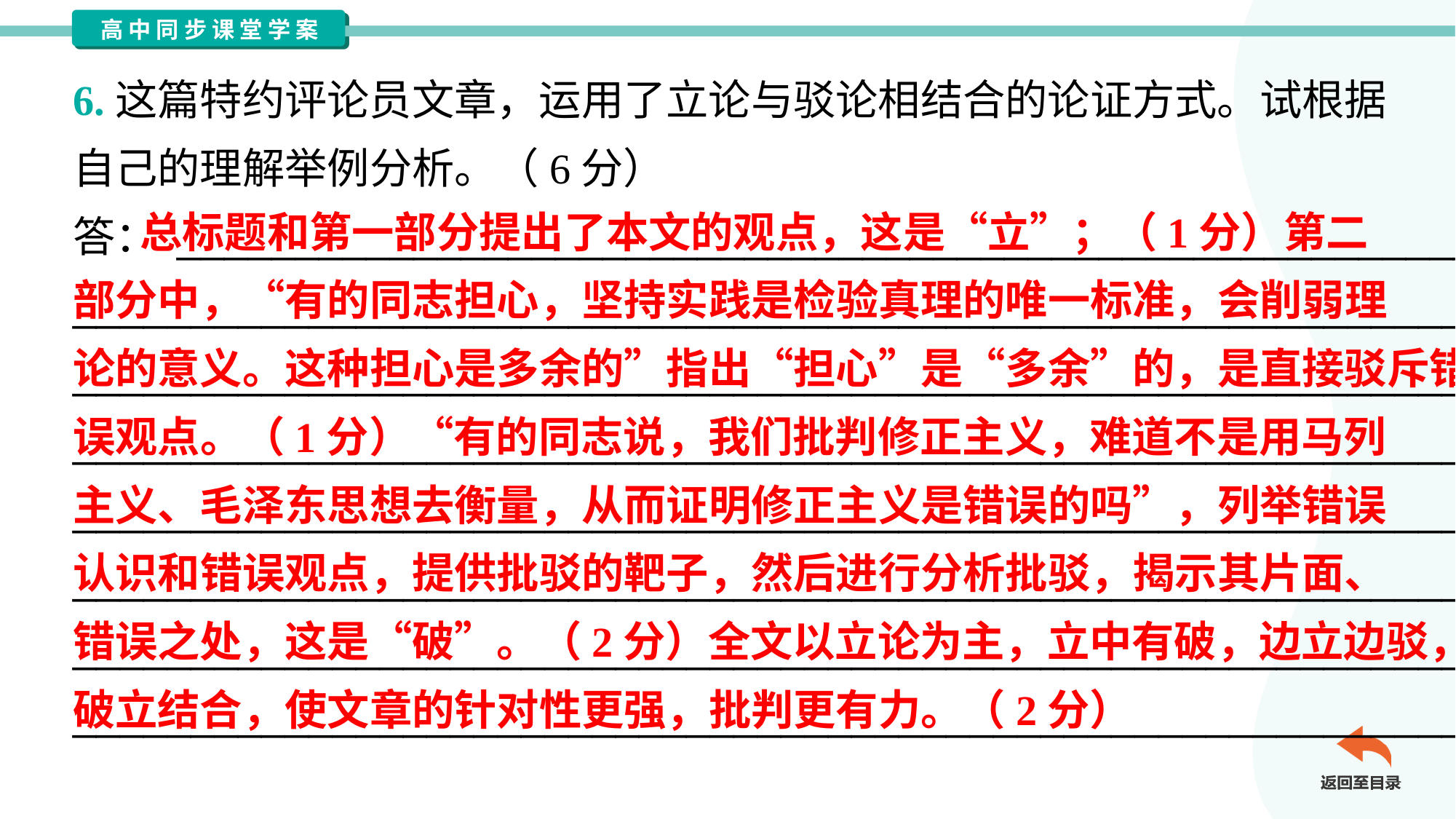

6.这篇特约评论员文章，运用了立论与驳论相结合的论证方式。试根据
自己的理解举例分析。（6分）
答： ________________________________________________________
_____________________________________________________________
_____________________________________________________________
_____________________________________________________________
_____________________________________________________________
_____________________________________________________________
_____________________________________________________________
_____________________________________________________________
      总标题和第一部分提出了本文的观点，这是“立”；（1分）第二
部分中，“有的同志担心，坚持实践是检验真理的唯一标准，会削弱理
论的意义。这种担心是多余的”指出“担心”是“多余”的，是直接驳斥错
误观点。（1分）“有的同志说，我们批判修正主义，难道不是用马列
主义、毛泽东思想去衡量，从而证明修正主义是错误的吗”，列举错误
认识和错误观点，提供批驳的靶子，然后进行分析批驳，揭示其片面、
错误之处，这是“破”。（2分）全文以立论为主，立中有破，边立边驳，
破立结合，使文章的针对性更强，批判更有力。（2分）